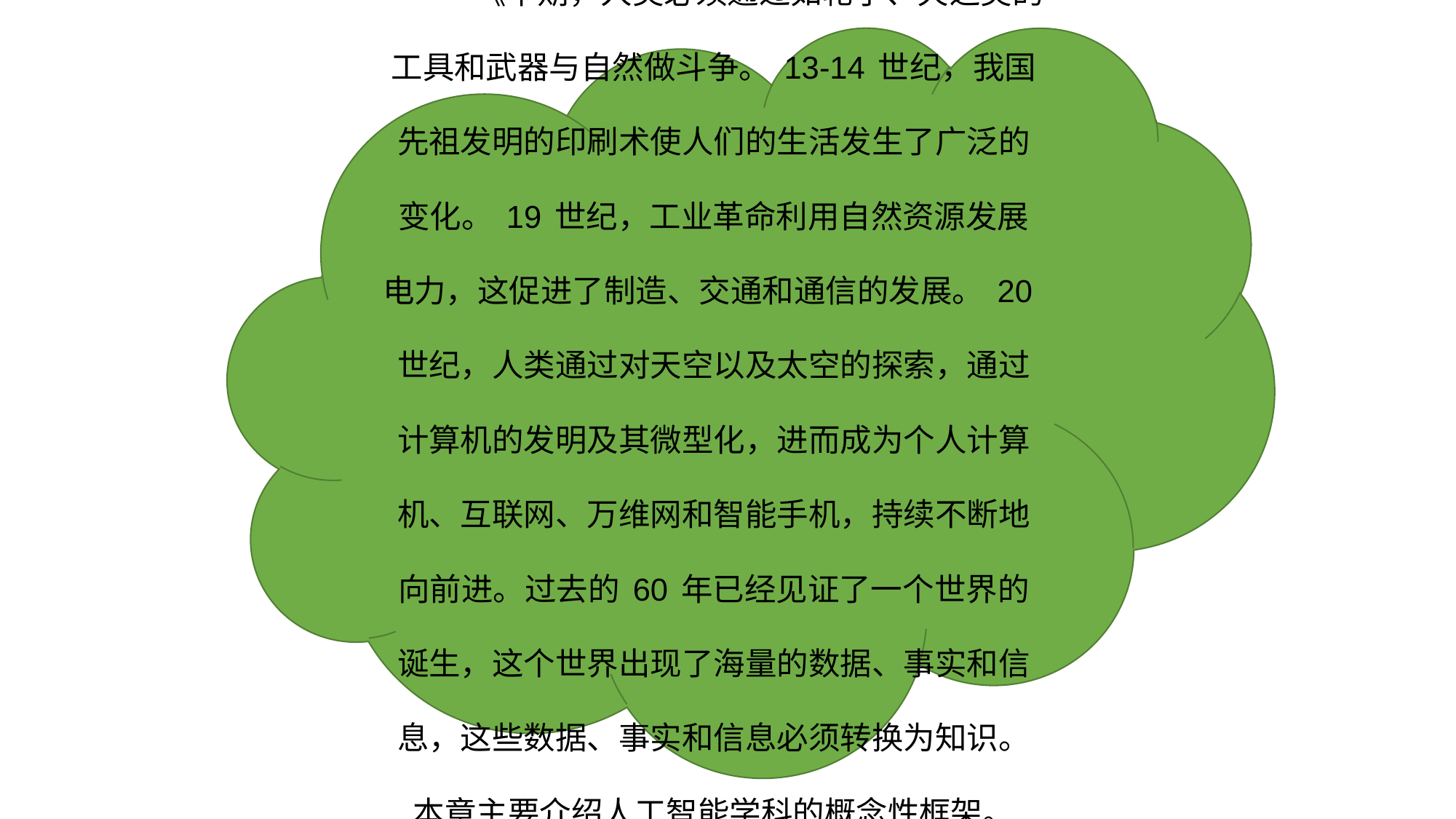

《早期，人类必须通过如轮子、火之类的工具和武器与自然做斗争。13-14世纪，我国先祖发明的印刷术使人们的生活发生了广泛的变化。19世纪，工业革命利用自然资源发展电力，这促进了制造、交通和通信的发展。20世纪，人类通过对天空以及太空的探索，通过计算机的发明及其微型化，进而成为个人计算机、互联网、万维网和智能手机，持续不断地向前进。过去的60年已经见证了一个世界的诞生，这个世界出现了海量的数据、事实和信息，这些数据、事实和信息必须转换为知识。本章主要介绍人工智能学科的概念性框架。